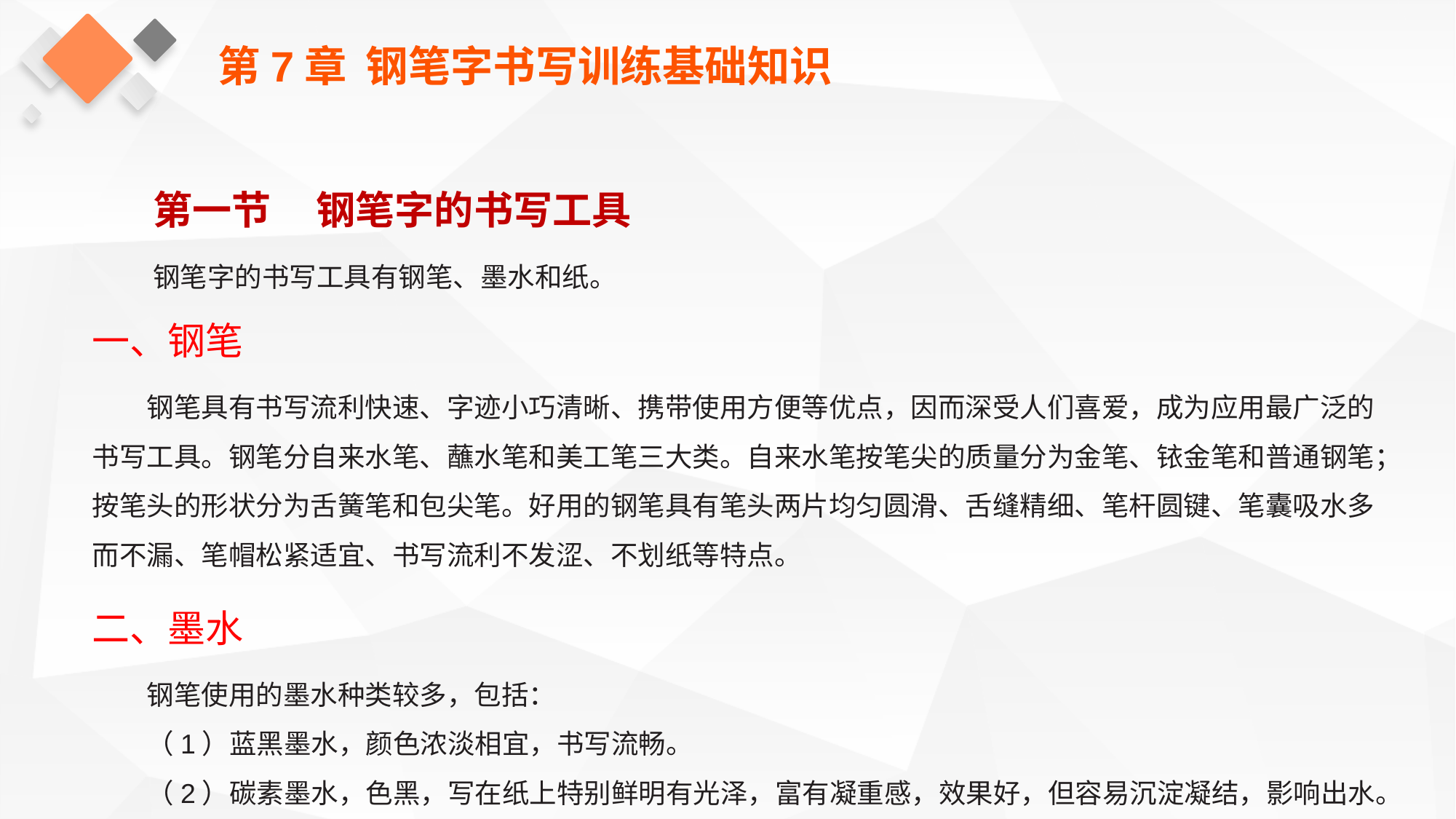

第7章  钢笔字书写训练基础知识
第一节     钢笔字的书写工具
钢笔字的书写工具有钢笔、墨水和纸。
一、钢笔
钢笔具有书写流利快速、字迹小巧清晰、携带使用方便等优点，因而深受人们喜爱，成为应用最广泛的书写工具。钢笔分自来水笔、蘸水笔和美工笔三大类。自来水笔按笔尖的质量分为金笔、铱金笔和普通钢笔；按笔头的形状分为舌簧笔和包尖笔。好用的钢笔具有笔头两片均匀圆滑、舌缝精细、笔杆圆键、笔囊吸水多而不漏、笔帽松紧适宜、书写流利不发涩、不划纸等特点。
二、墨水
钢笔使用的墨水种类较多，包括：
（1）蓝黑墨水，颜色浓淡相宜，书写流畅。
（2）碳素墨水，色黑，写在纸上特别鲜明有光泽，富有凝重感，效果好，但容易沉淀凝结，影响出水。